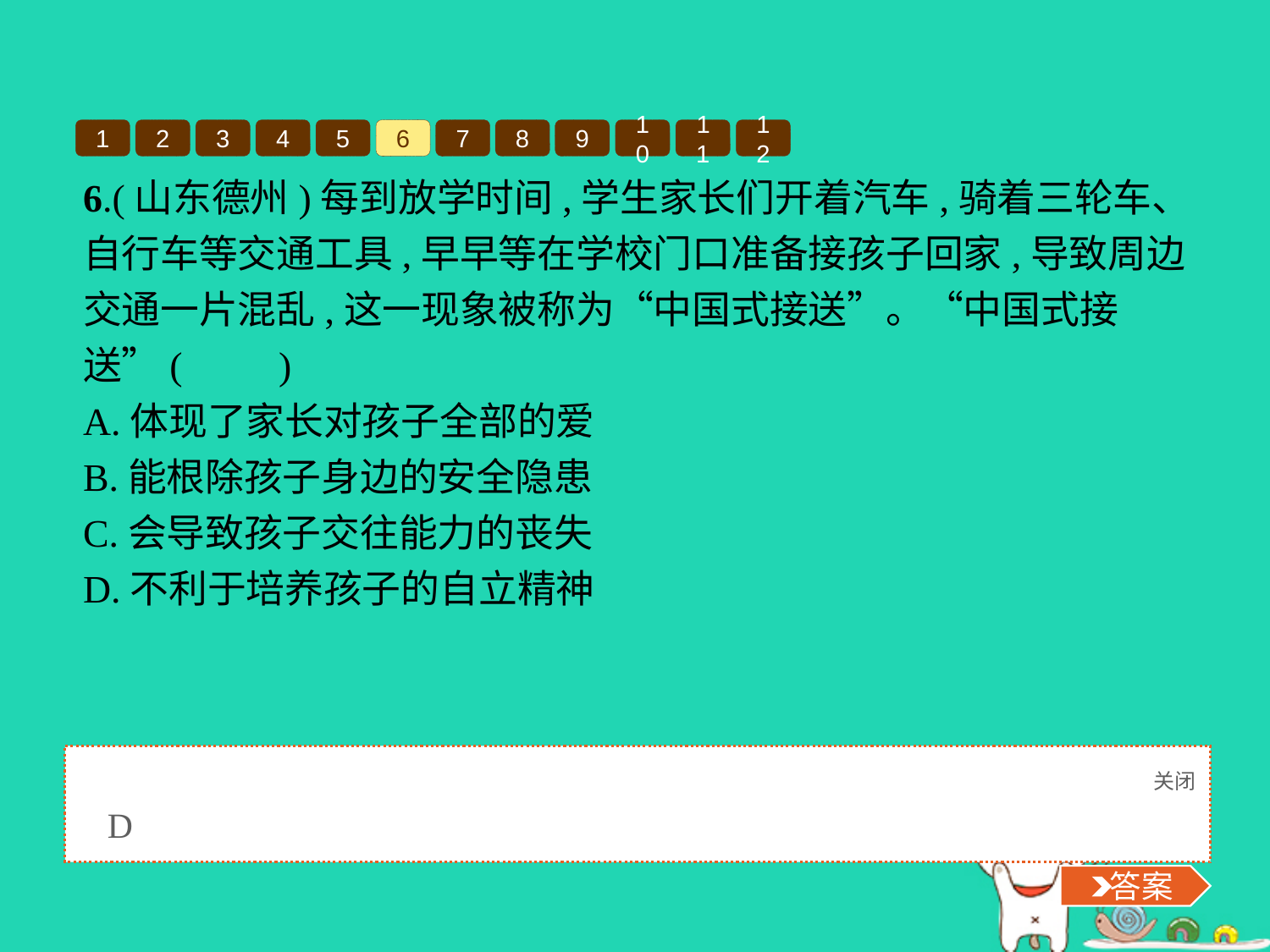

1
2
3
4
5
6
7
8
9
10
11
12
6.(山东德州)每到放学时间,学生家长们开着汽车,骑着三轮车、自行车等交通工具,早早等在学校门口准备接孩子回家,导致周边交通一片混乱,这一现象被称为“中国式接送”。“中国式接送”(　　)
A.体现了家长对孩子全部的爱
B.能根除孩子身边的安全隐患
C.会导致孩子交往能力的丧失
D.不利于培养孩子的自立精神

关闭
  答案

D
  答案